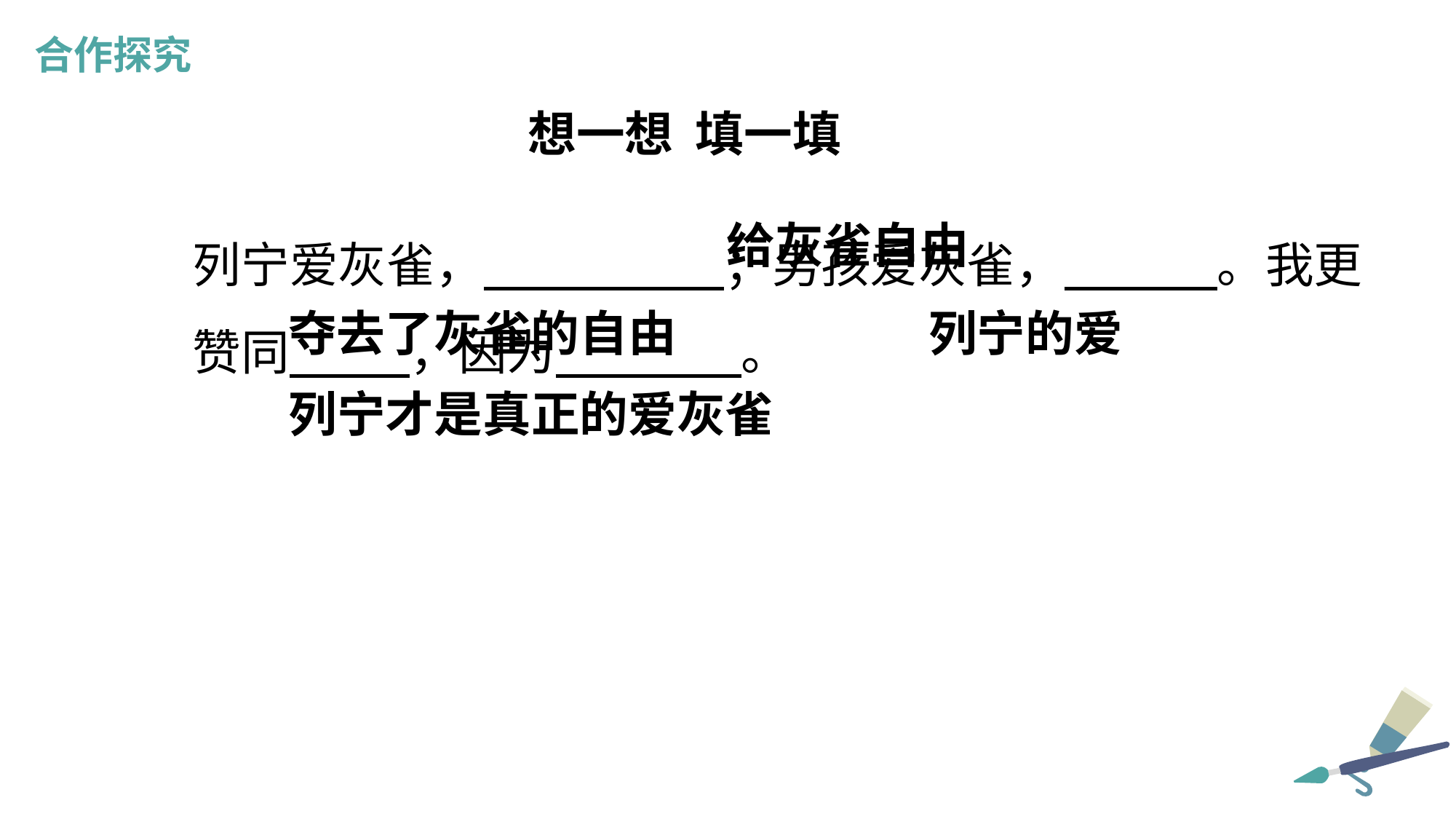

合作探究
想一想  填一填
列宁爱灰雀，                      ；男孩爱灰雀，              。我更赞同           ，因为                 。
给灰雀自由
夺去了灰雀的自由
列宁的爱
列宁才是真正的爱灰雀